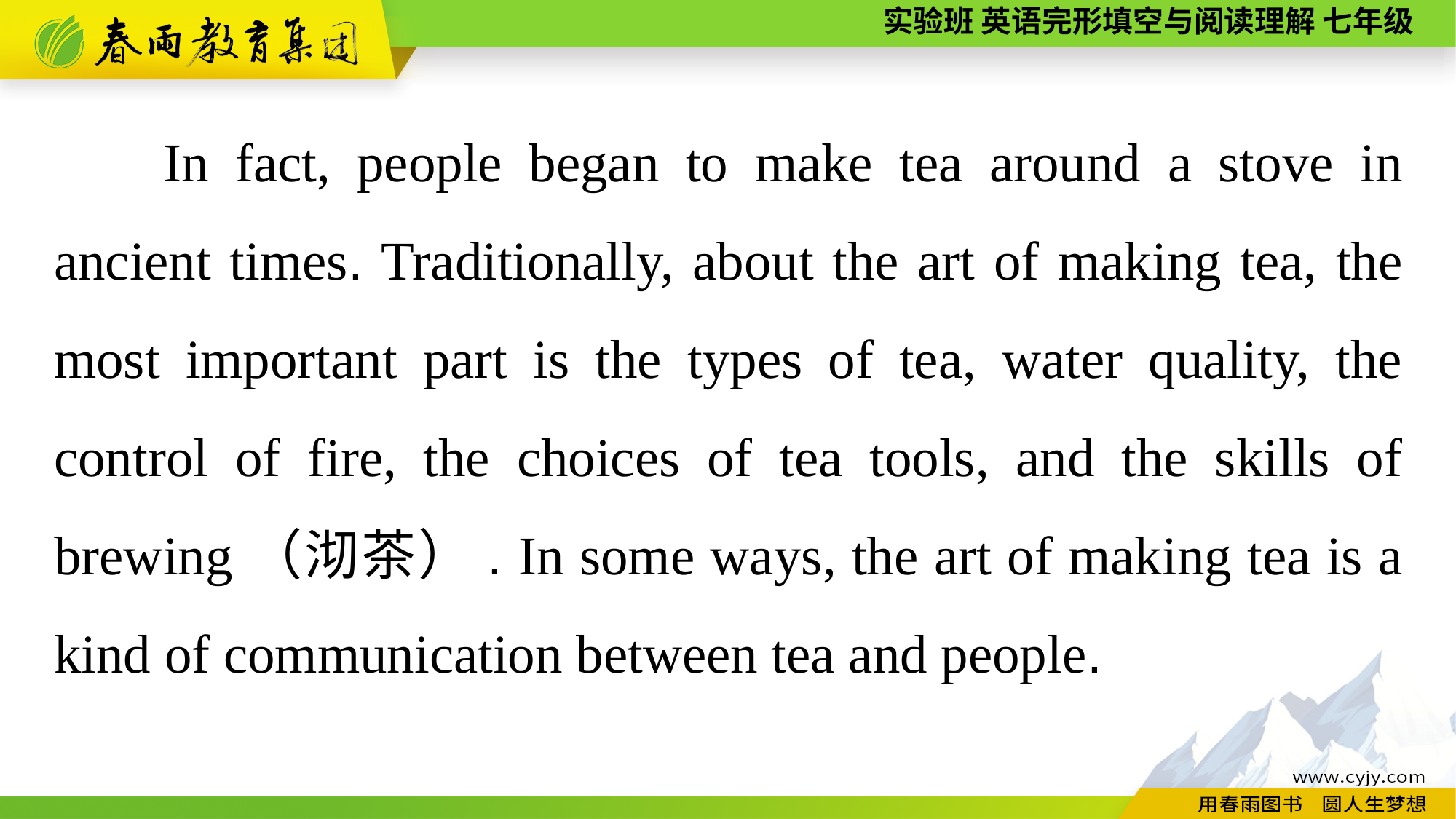

In fact, people began to make tea around a stove in ancient times. Traditionally, about the art of making tea, the most important part is the types of tea, water quality, the control of fire, the choices of tea tools, and the skills of brewing（沏茶）. In some ways, the art of making tea is a kind of communication between tea and people.